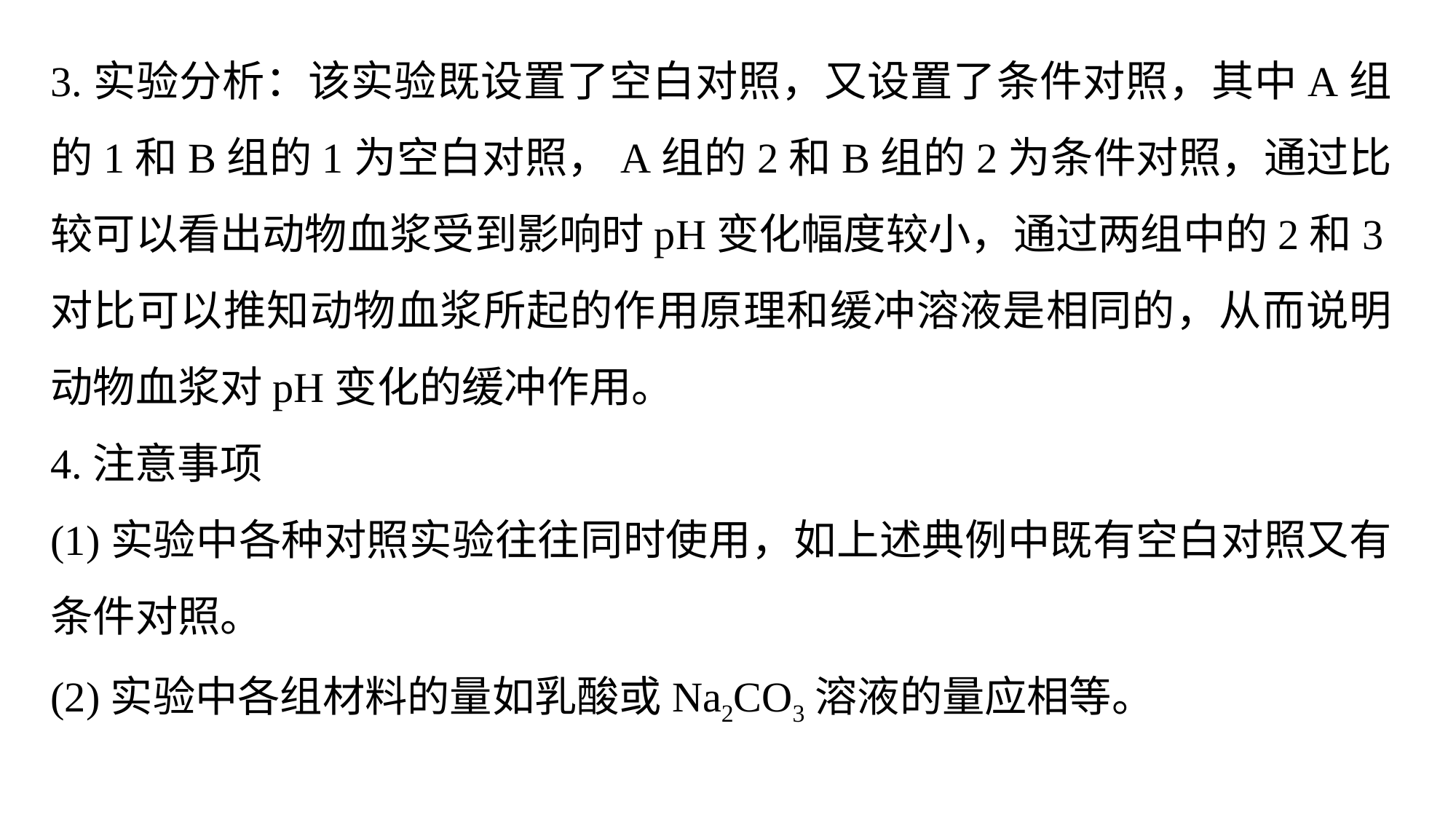

3.实验分析：该实验既设置了空白对照，又设置了条件对照，其中A组的1和B组的1为空白对照，A组的2和B组的2为条件对照，通过比较可以看出动物血浆受到影响时pH变化幅度较小，通过两组中的2和3对比可以推知动物血浆所起的作用原理和缓冲溶液是相同的，从而说明动物血浆对pH变化的缓冲作用。
4.注意事项
(1)实验中各种对照实验往往同时使用，如上述典例中既有空白对照又有条件对照。
(2)实验中各组材料的量如乳酸或Na2CO3溶液的量应相等。